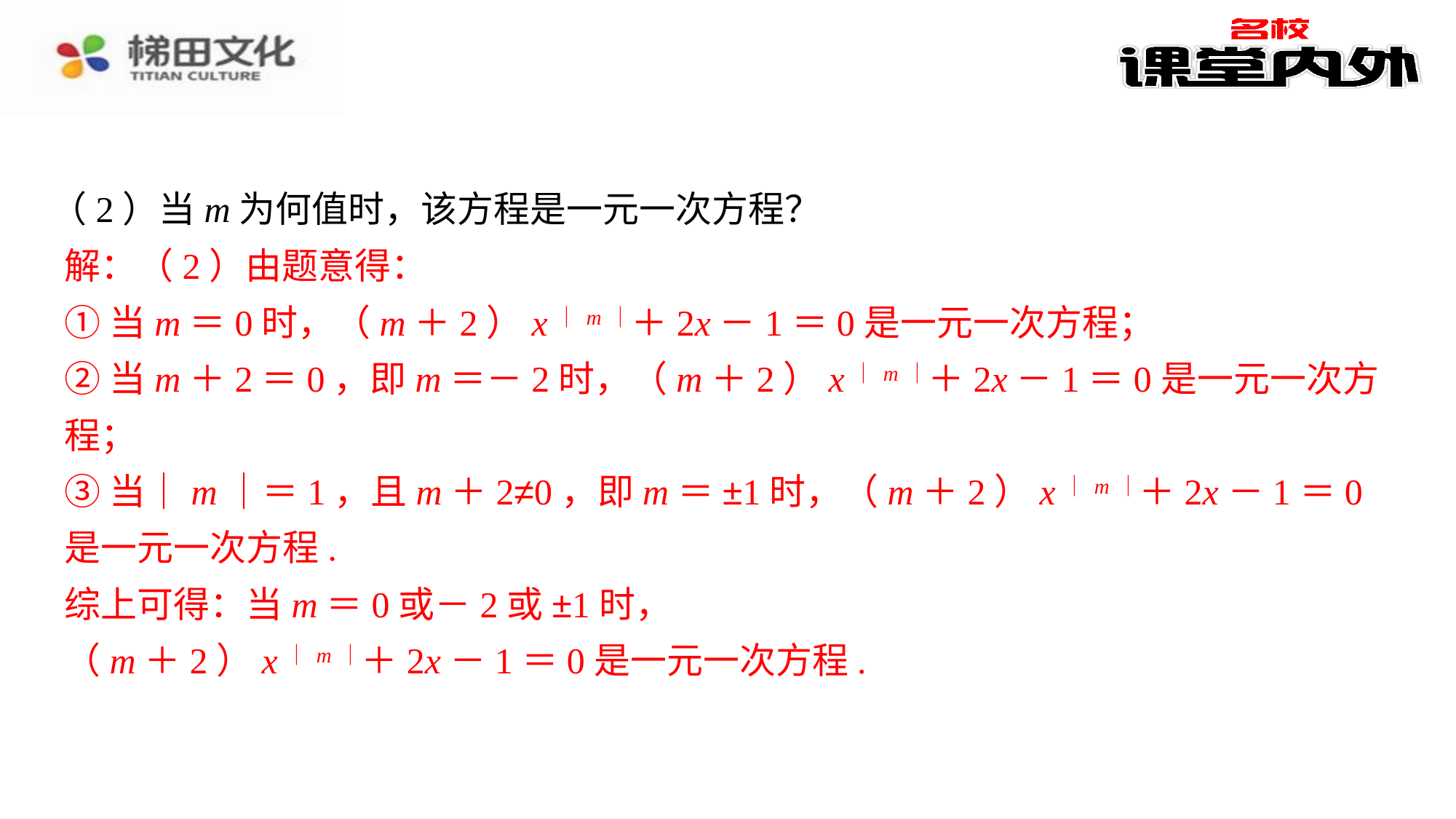

（2）当m为何值时，该方程是一元一次方程？
解：（2）由题意得：
①当m＝0时，（m＋2）x｜m｜＋2x－1＝0是一元一次方程；
②当m＋2＝0，即m＝－2时，（m＋2）x｜m｜＋2x－1＝0是一元一次方程；
③当｜m｜＝1，且m＋2≠0，即m＝±1时，（m＋2）x｜m｜＋2x－1＝0是一元一次方程.
综上可得：当m＝0或－2或±1时，
（m＋2）x｜m｜＋2x－1＝0是一元一次方程.